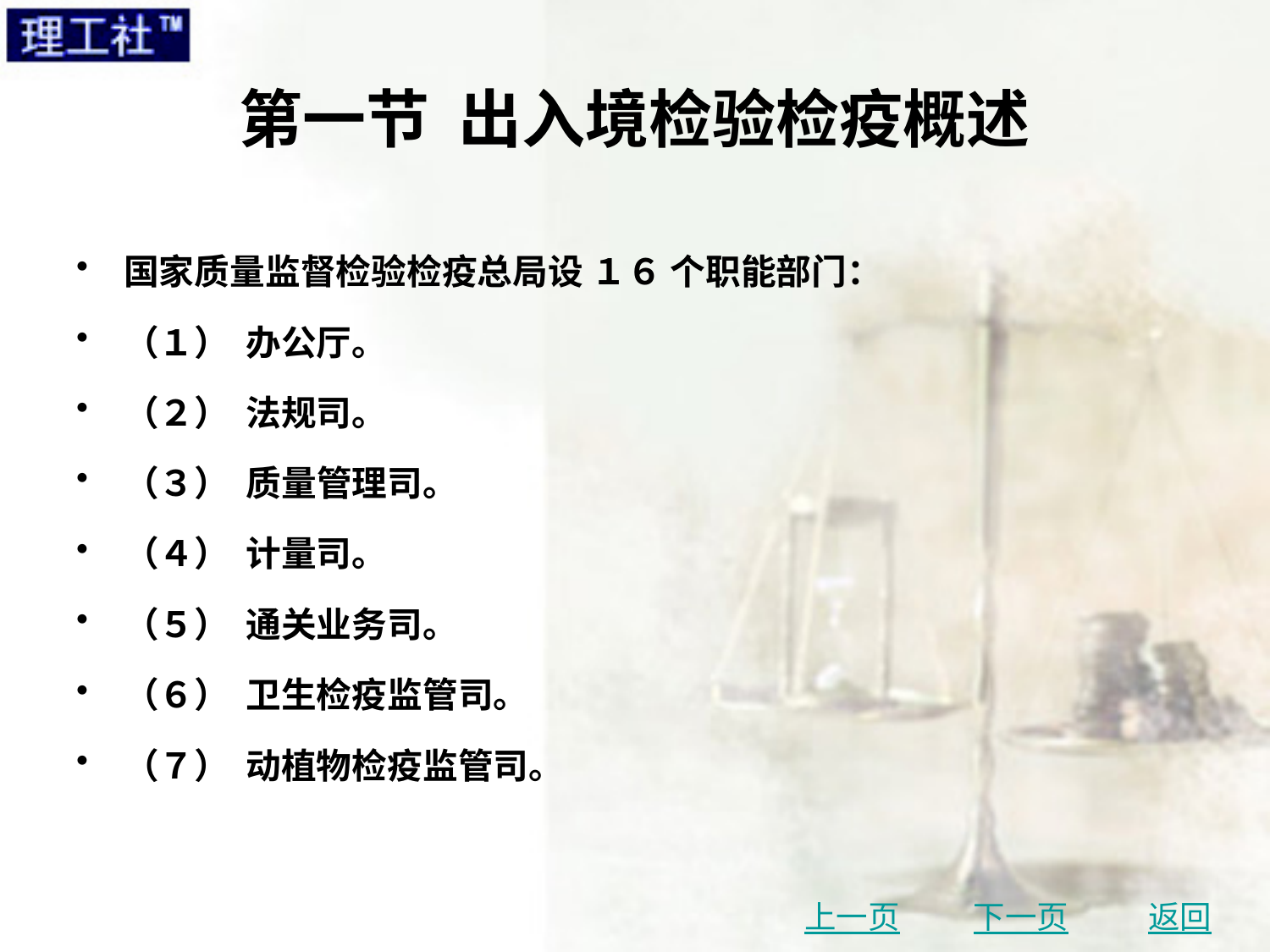

# 第一节  出入境检验检疫概述
国家质量监督检验检疫总局设 １６ 个职能部门：
（１）  办公厅。
（２）  法规司。
（３）  质量管理司。
（４）  计量司。
（５）  通关业务司。
（６）  卫生检疫监管司。
（７）  动植物检疫监管司。

上一页
下一页
返回